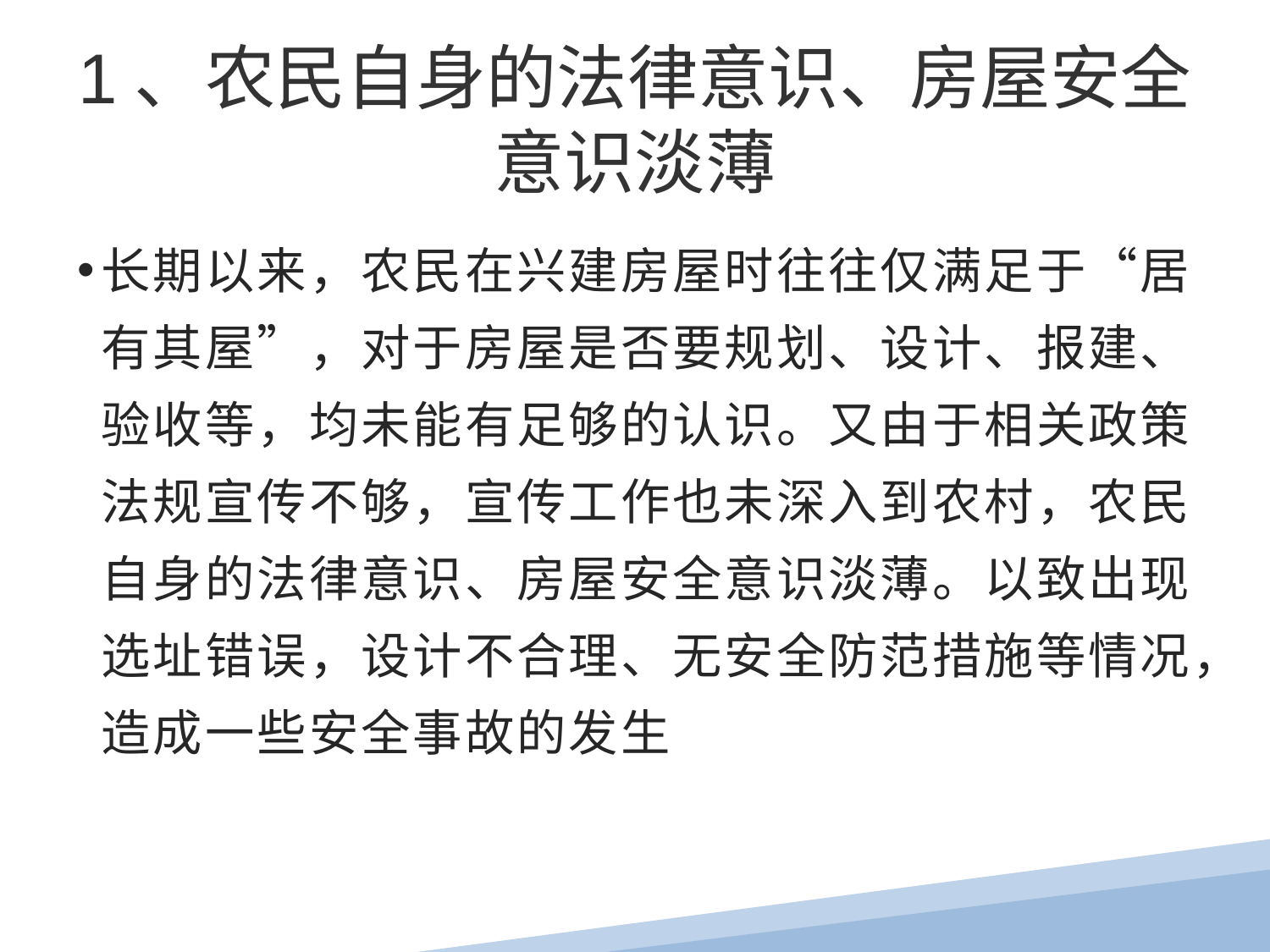

1、农民自身的法律意识、房屋安全意识淡薄
长期以来，农民在兴建房屋时往往仅满足于“居有其屋”，对于房屋是否要规划、设计、报建、验收等，均未能有足够的认识。又由于相关政策法规宣传不够，宣传工作也未深入到农村，农民自身的法律意识、房屋安全意识淡薄。以致出现选址错误，设计不合理、无安全防范措施等情况，造成一些安全事故的发生